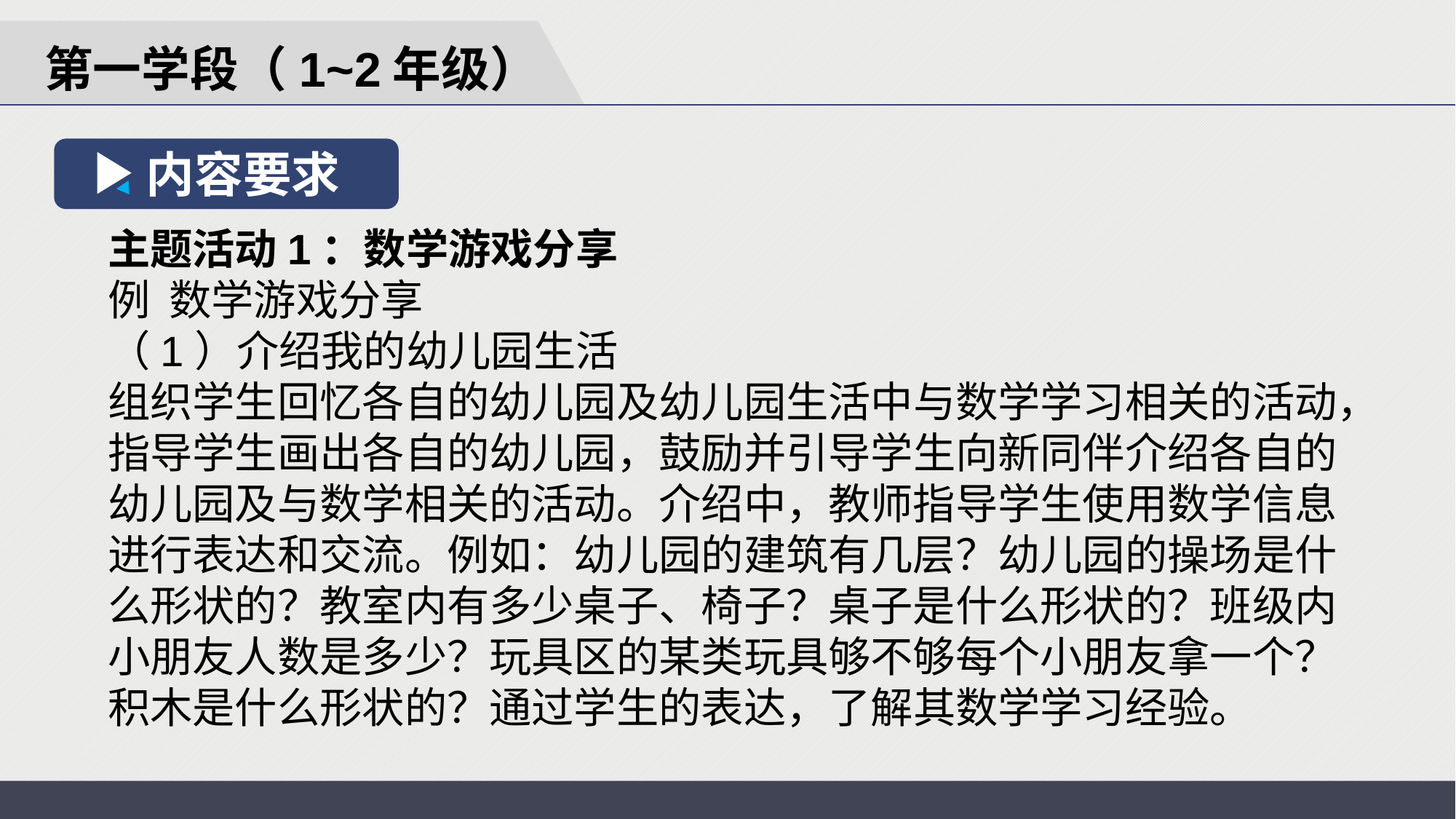

第一学段（1~2年级）
内容要求

主题活动1：数学游戏分享
例  数学游戏分享
（1）介绍我的幼儿园生活
组织学生回忆各自的幼儿园及幼儿园生活中与数学学习相关的活动，指导学生画出各自的幼儿园，鼓励并引导学生向新同伴介绍各自的幼儿园及与数学相关的活动。介绍中，教师指导学生使用数学信息进行表达和交流。例如：幼儿园的建筑有几层？幼儿园的操场是什么形状的？教室内有多少桌子、椅子？桌子是什么形状的？班级内小朋友人数是多少？玩具区的某类玩具够不够每个小朋友拿一个？积木是什么形状的？通过学生的表达，了解其数学学习经验。